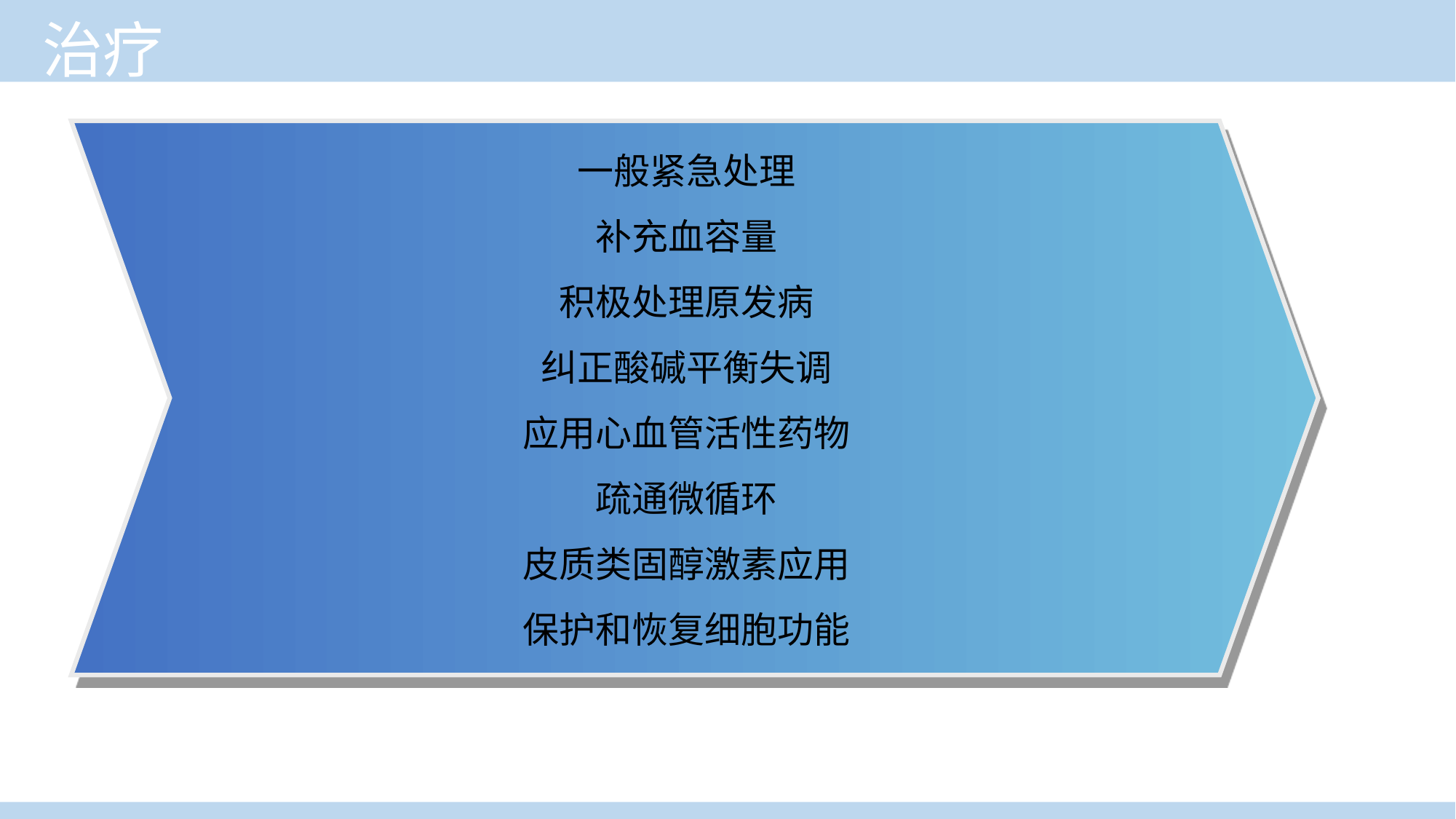

治疗
一般紧急处理
补充血容量
积极处理原发病
纠正酸碱平衡失调
应用心血管活性药物
疏通微循环
皮质类固醇激素应用
保护和恢复细胞功能
临床医学概论